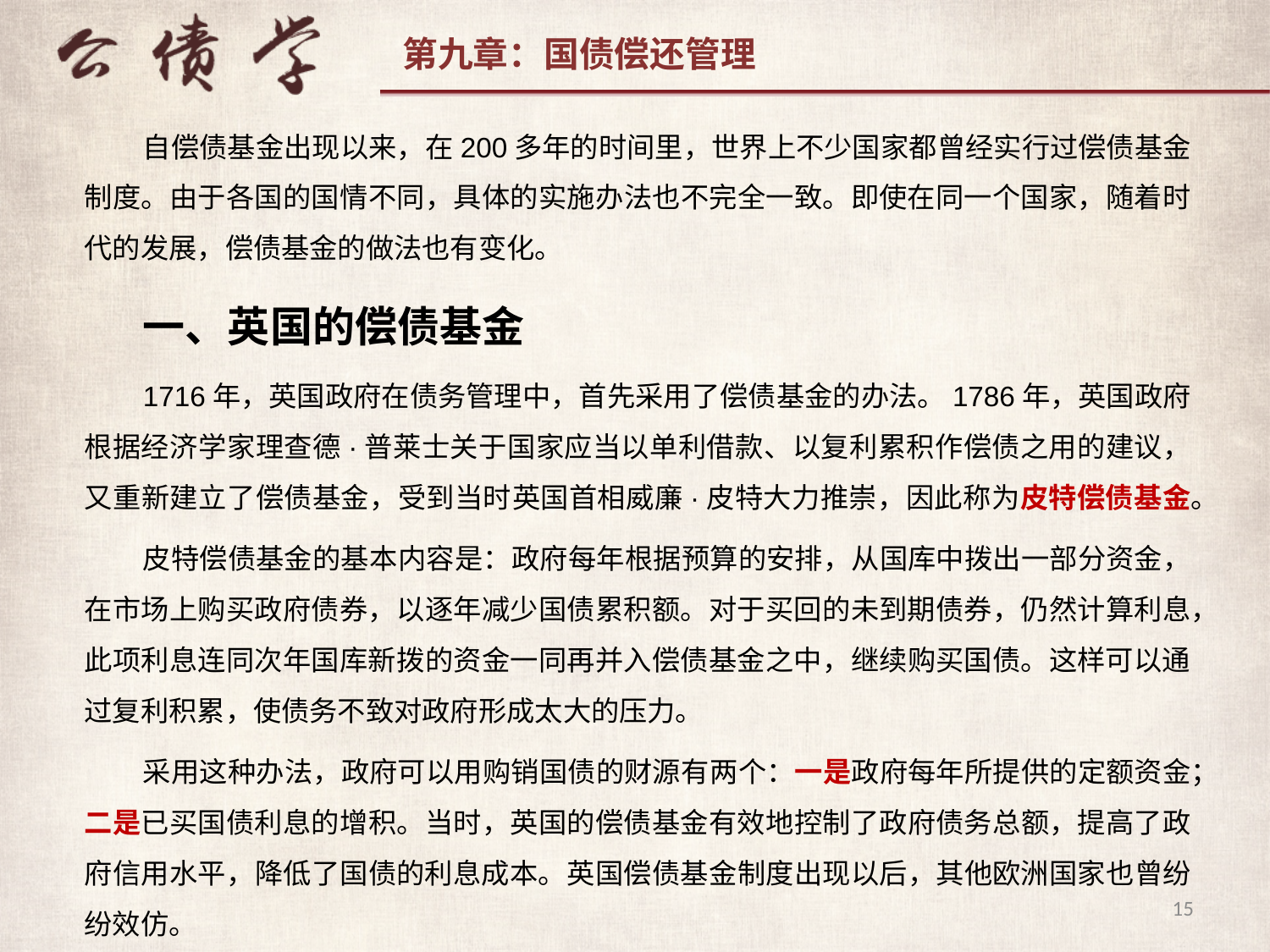

自偿债基金出现以来，在200多年的时间里，世界上不少国家都曾经实行过偿债基金制度。由于各国的国情不同，具体的实施办法也不完全一致。即使在同一个国家，随着时代的发展，偿债基金的做法也有变化。
一、英国的偿债基金
1716年，英国政府在债务管理中，首先采用了偿债基金的办法。1786年，英国政府根据经济学家理查德·普莱士关于国家应当以单利借款、以复利累积作偿债之用的建议，又重新建立了偿债基金，受到当时英国首相威廉·皮特大力推崇，因此称为皮特偿债基金。
皮特偿债基金的基本内容是：政府每年根据预算的安排，从国库中拨出一部分资金，在市场上购买政府债券，以逐年减少国债累积额。对于买回的未到期债券，仍然计算利息，此项利息连同次年国库新拨的资金一同再并入偿债基金之中，继续购买国债。这样可以通过复利积累，使债务不致对政府形成太大的压力。
采用这种办法，政府可以用购销国债的财源有两个：一是政府每年所提供的定额资金；二是已买国债利息的增积。当时，英国的偿债基金有效地控制了政府债务总额，提高了政府信用水平，降低了国债的利息成本。英国偿债基金制度出现以后，其他欧洲国家也曾纷纷效仿。
15